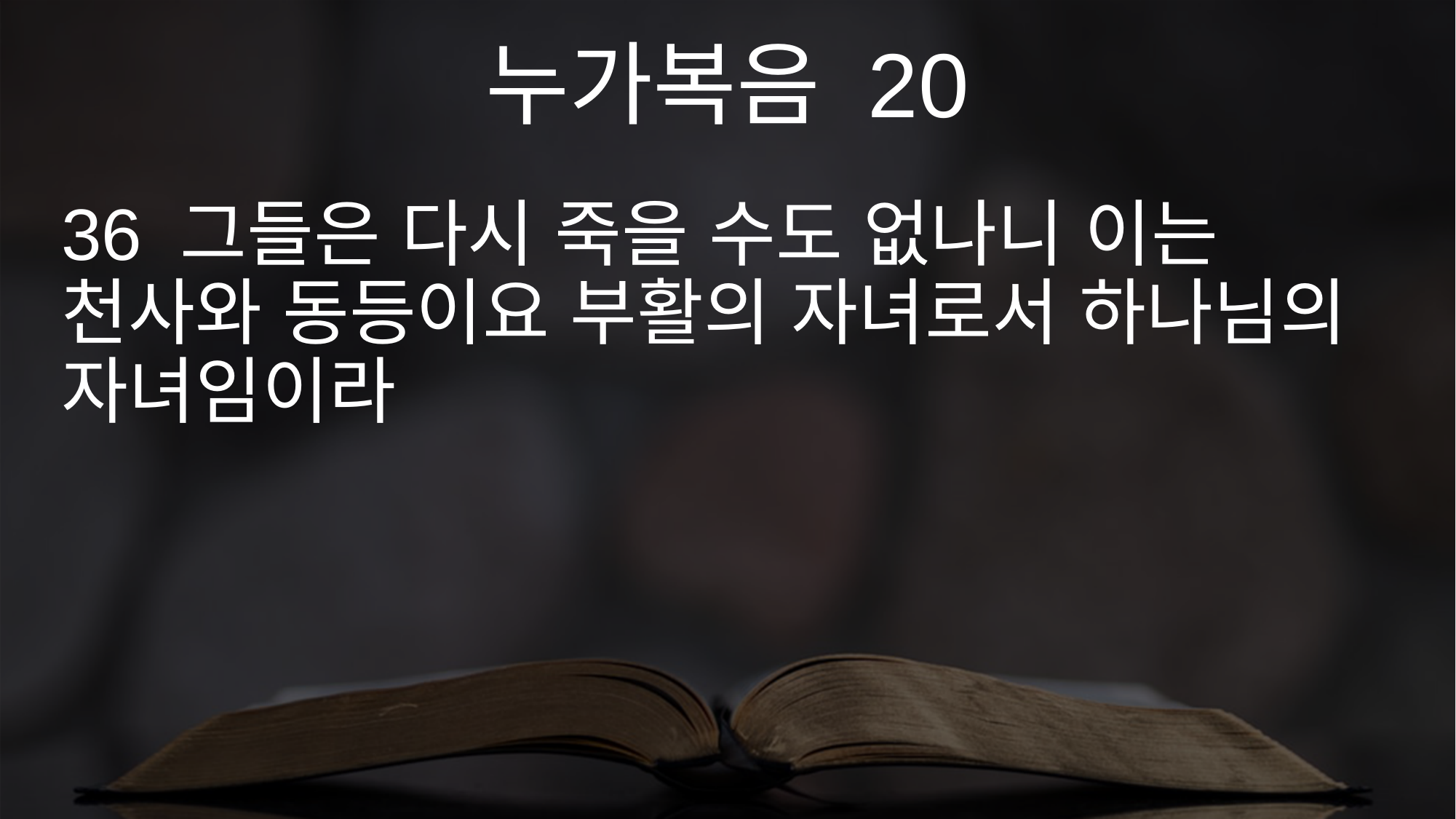

누가복음 20
36 그들은 다시 죽을 수도 없나니 이는 천사와 동등이요 부활의 자녀로서 하나님의 자녀임이라